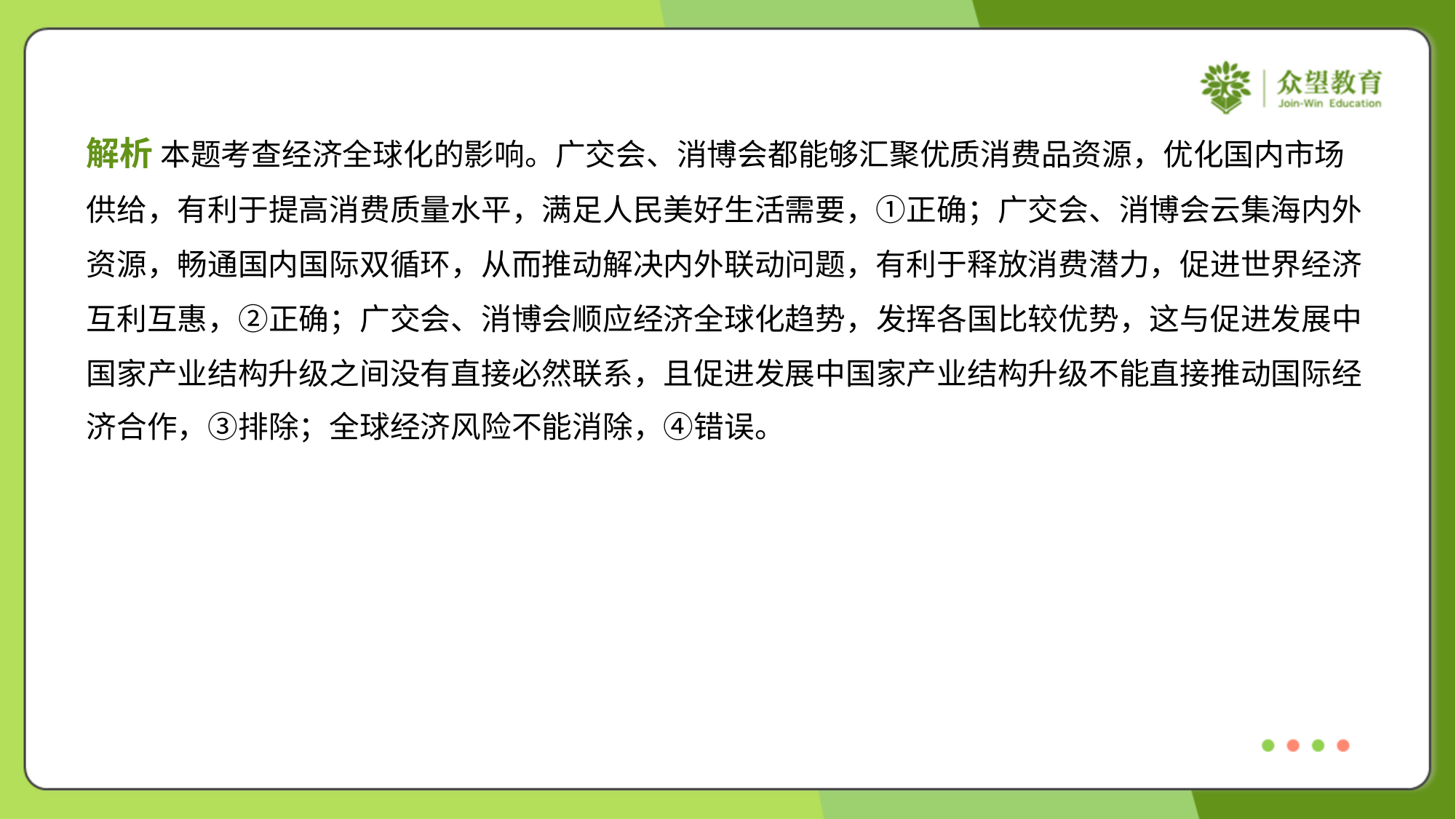

解析 本题考查经济全球化的影响。广交会、消博会都能够汇聚优质消费品资源，优化国内市场
供给，有利于提高消费质量水平，满足人民美好生活需要，①正确；广交会、消博会云集海内外
资源，畅通国内国际双循环，从而推动解决内外联动问题，有利于释放消费潜力，促进世界经济
互利互惠，②正确；广交会、消博会顺应经济全球化趋势，发挥各国比较优势，这与促进发展中
国家产业结构升级之间没有直接必然联系，且促进发展中国家产业结构升级不能直接推动国际经
济合作，③排除；全球经济风险不能消除，④错误。